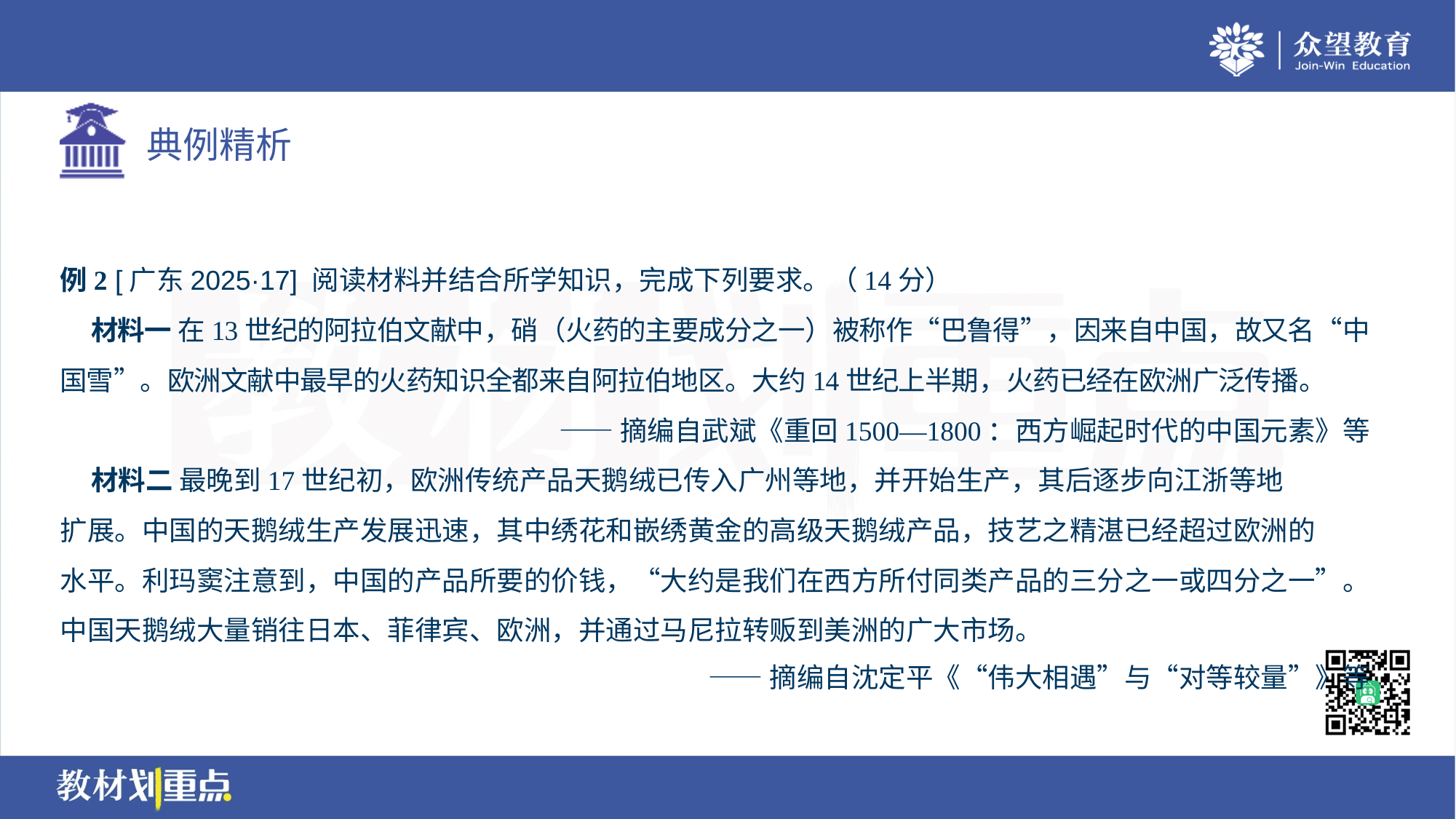

例2 [广东2025·17] 阅读材料并结合所学知识，完成下列要求。（14分）
    材料一 在13世纪的阿拉伯文献中，硝（火药的主要成分之一）被称作“巴鲁得”，因来自中国，故又名“中
国雪”。欧洲文献中最早的火药知识全都来自阿拉伯地区。大约14世纪上半期，火药已经在欧洲广泛传播。
——摘编自武斌《重回1500—1800：西方崛起时代的中国元素》等
    材料二 最晚到17世纪初，欧洲传统产品天鹅绒已传入广州等地，并开始生产，其后逐步向江浙等地
扩展。中国的天鹅绒生产发展迅速，其中绣花和嵌绣黄金的高级天鹅绒产品，技艺之精湛已经超过欧洲的
水平。利玛窦注意到，中国的产品所要的价钱，“大约是我们在西方所付同类产品的三分之一或四分之一”。
中国天鹅绒大量销往日本、菲律宾、欧洲，并通过马尼拉转贩到美洲的广大市场。
——摘编自沈定平《“伟大相遇”与“对等较量”》等